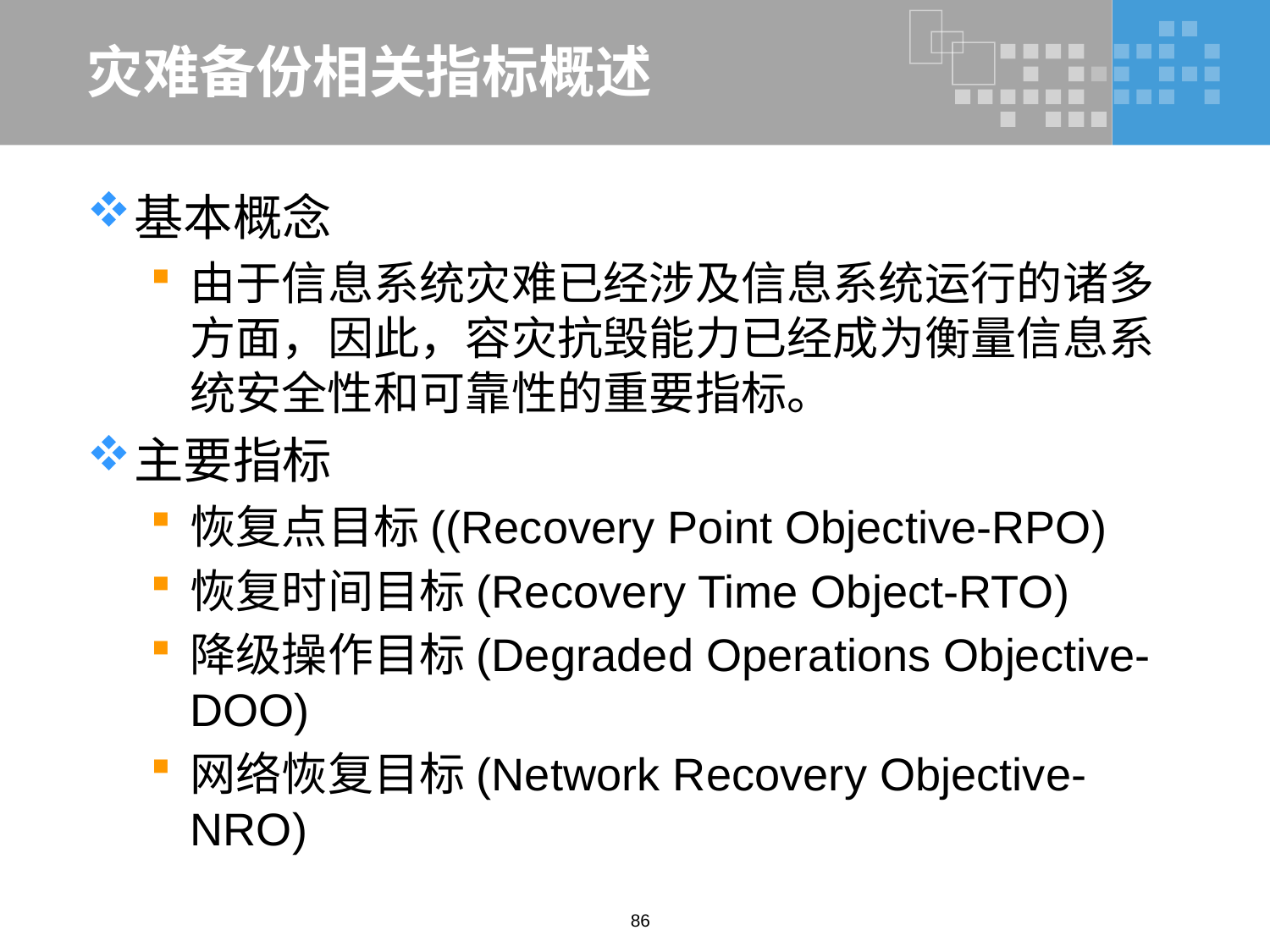

# 灾难备份相关指标概述
基本概念
由于信息系统灾难已经涉及信息系统运行的诸多方面，因此，容灾抗毁能力已经成为衡量信息系统安全性和可靠性的重要指标。
主要指标
恢复点目标((Recovery Point Objective-RPO)
恢复时间目标(Recovery Time Object-RTO)
降级操作目标(Degraded Operations Objective-DOO)
网络恢复目标(Network Recovery Objective-NRO)
86